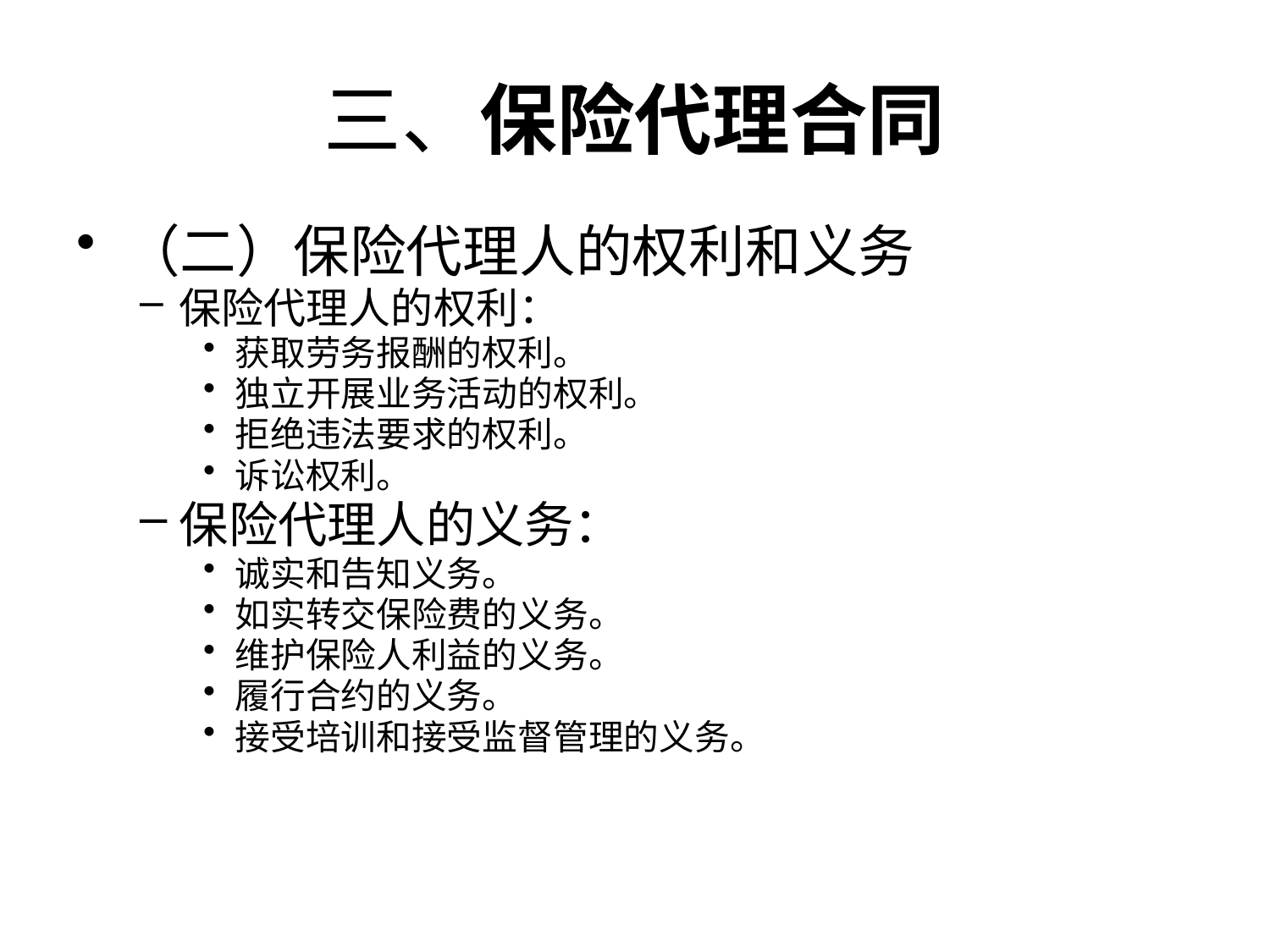

# 三、保险代理合同
（二）保险代理人的权利和义务
保险代理人的权利：
获取劳务报酬的权利。
独立开展业务活动的权利。
拒绝违法要求的权利。
诉讼权利。
保险代理人的义务：
诚实和告知义务。
如实转交保险费的义务。
维护保险人利益的义务。
履行合约的义务。
接受培训和接受监督管理的义务。